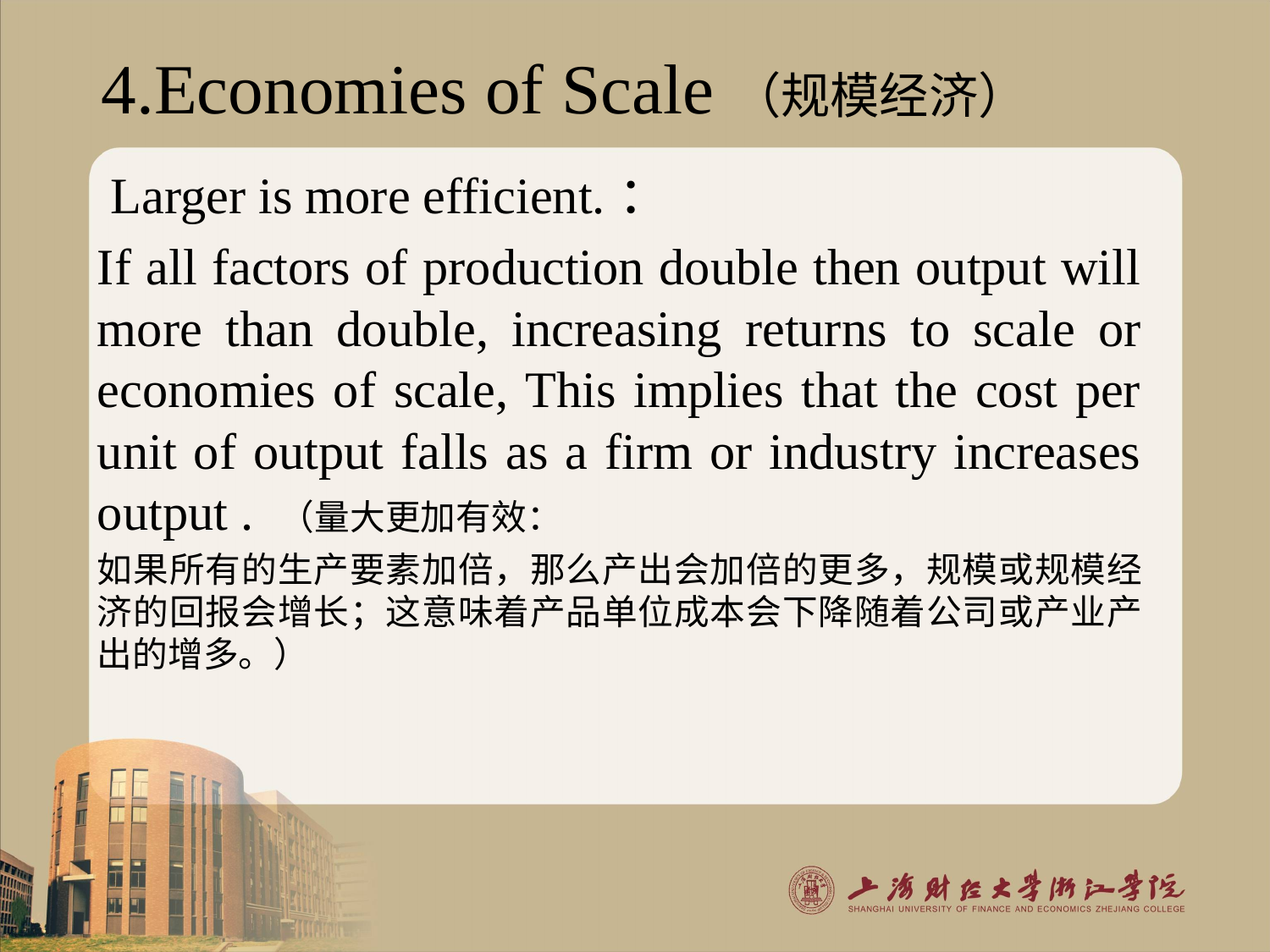

4.Economies of Scale（规模经济）
 Larger is more efficient.：
If all factors of production double then output will more than double, increasing returns to scale or economies of scale, This implies that the cost per unit of output falls as a firm or industry increases output . （量大更加有效：
如果所有的生产要素加倍，那么产出会加倍的更多，规模或规模经济的回报会增长；这意味着产品单位成本会下降随着公司或产业产出的增多。）